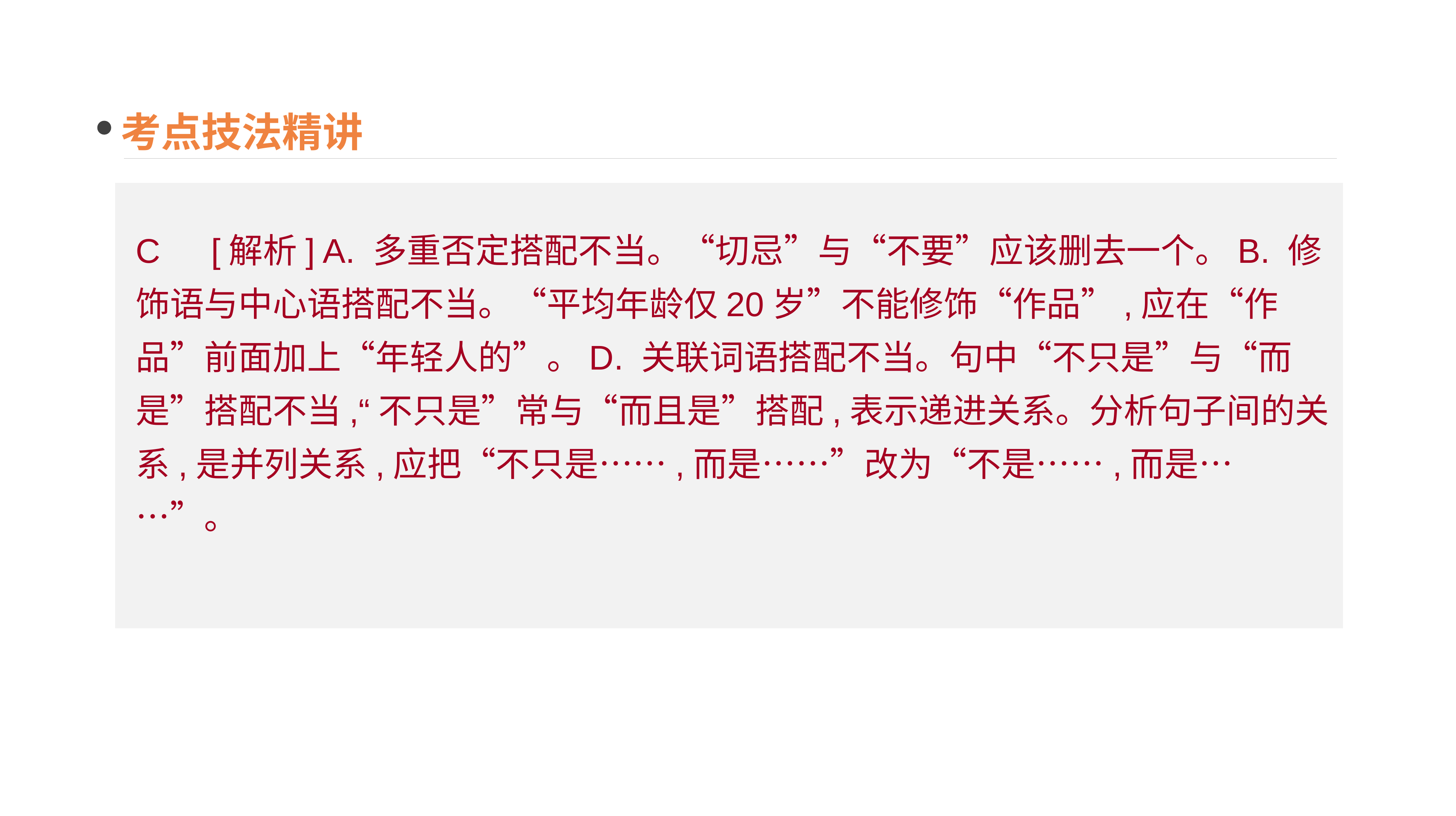

考点技法精讲

C　[解析] A. 多重否定搭配不当。“切忌”与“不要”应该删去一个。B. 修饰语与中心语搭配不当。“平均年龄仅20岁”不能修饰“作品”,应在“作品”前面加上“年轻人的”。D. 关联词语搭配不当。句中“不只是”与“而是”搭配不当,“不只是”常与“而且是”搭配,表示递进关系。分析句子间的关系,是并列关系,应把“不只是……,而是……”改为“不是……,而是……”。